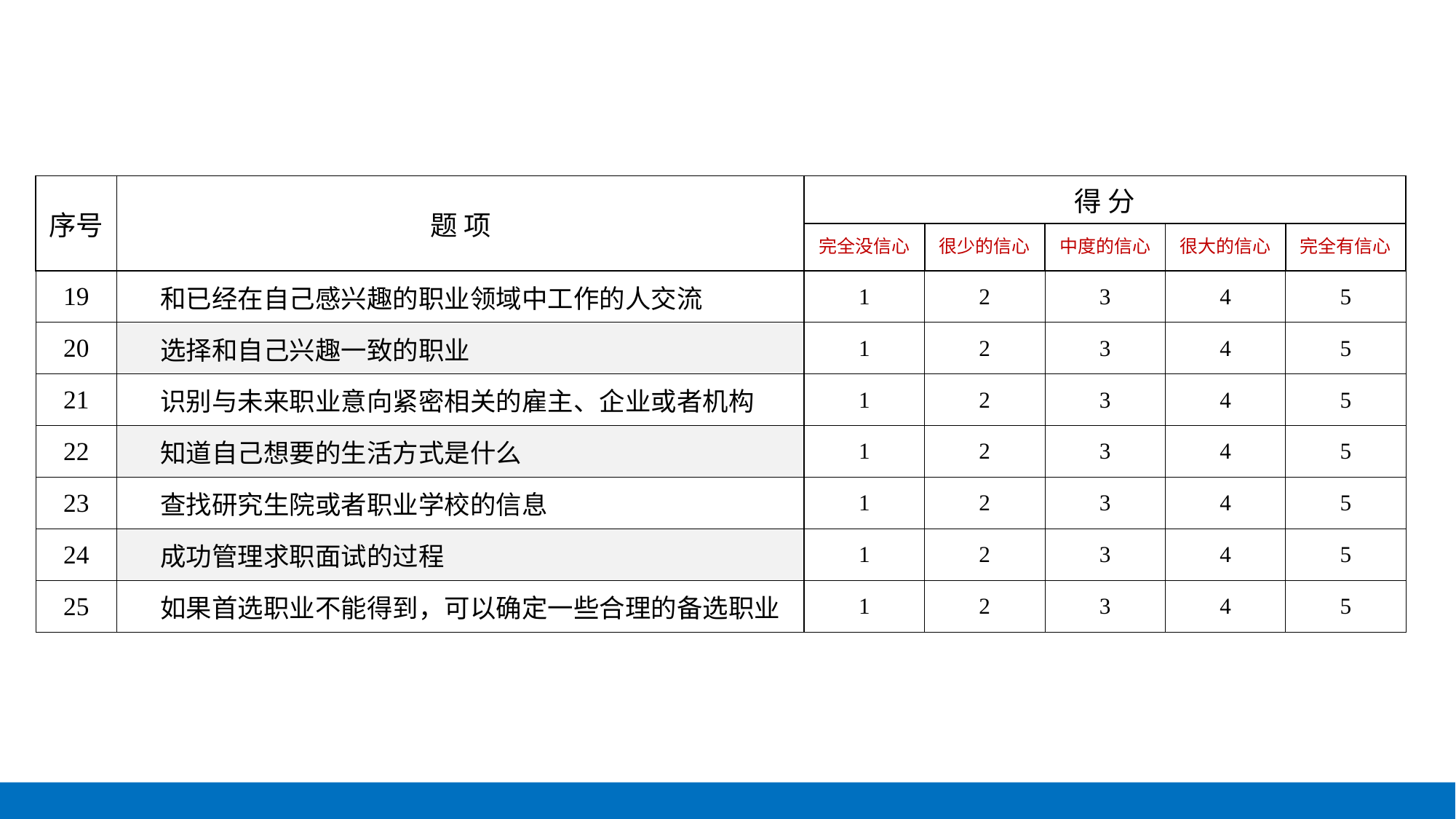

| 序号 | 题 项 | 得 分 |  |  |  |  |
| --- | --- | --- | --- | --- | --- | --- |
|  |  | 完全没信心 | 很少的信心 | 中度的信心 | 很大的信心 | 完全有信心 |
| 19 | 和已经在自己感兴趣的职业领域中工作的人交流 | 1 | 2 | 3 | 4 | 5 |
| 20 | 选择和自己兴趣一致的职业 | 1 | 2 | 3 | 4 | 5 |
| 21 | 识别与未来职业意向紧密相关的雇主、企业或者机构 | 1 | 2 | 3 | 4 | 5 |
| 22 | 知道自己想要的生活方式是什么 | 1 | 2 | 3 | 4 | 5 |
| 23 | 查找研究生院或者职业学校的信息 | 1 | 2 | 3 | 4 | 5 |
| 24 | 成功管理求职面试的过程 | 1 | 2 | 3 | 4 | 5 |
| 25 | 如果首选职业不能得到，可以确定一些合理的备选职业 | 1 | 2 | 3 | 4 | 5 |